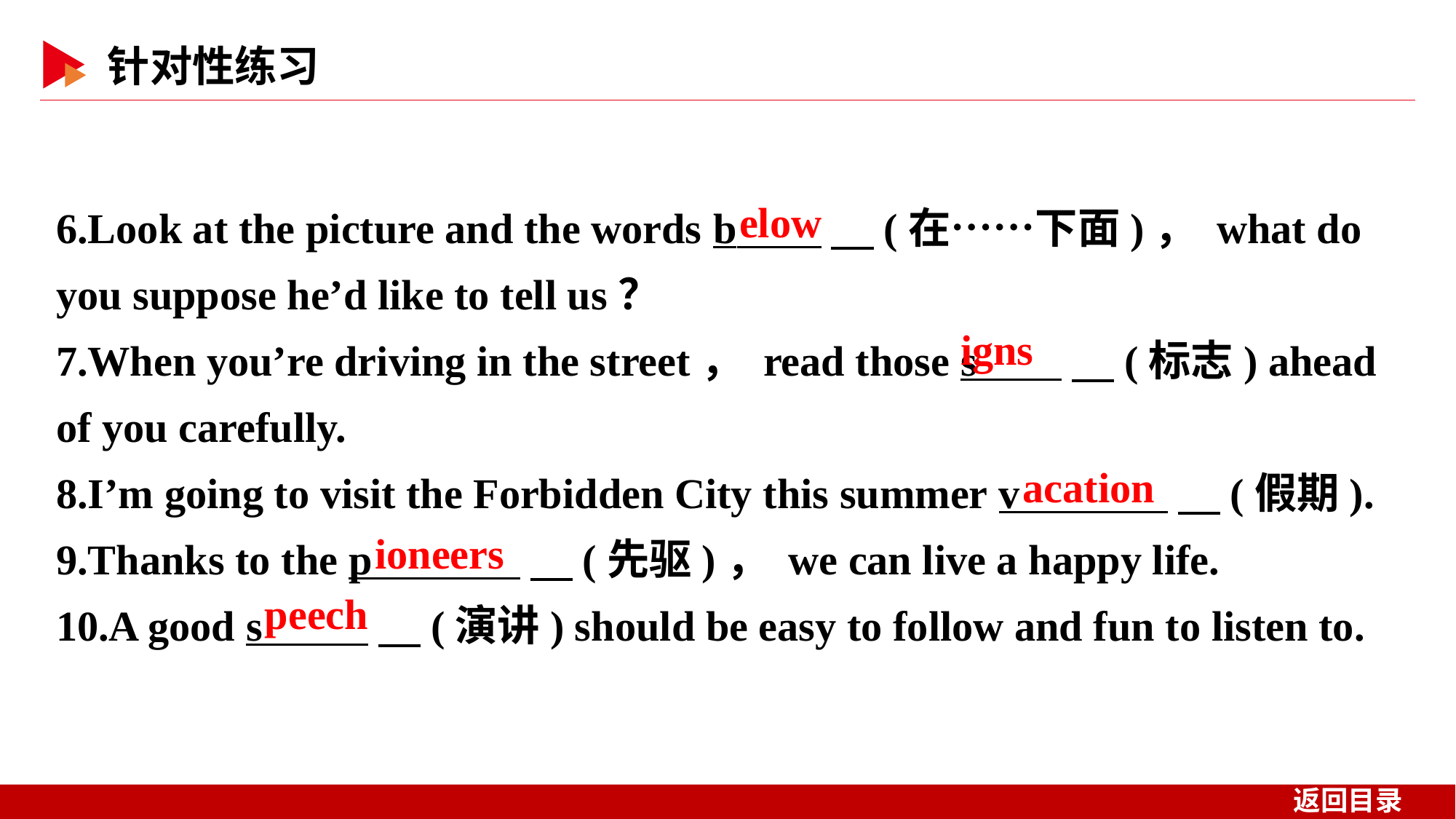

6.Look at the picture and the words b        　(在……下面)， what do you suppose he’d like to tell us？
7.When you’re driving in the street， read those s        　(标志) ahead of you carefully.
8.I’m going to visit the Forbidden City this summer v              　(假期).
9.Thanks to the p              　(先驱)， we can live a happy life.
10.A good s          　(演讲) should be easy to follow and fun to listen to.
elow
igns
acation
ioneers
peech